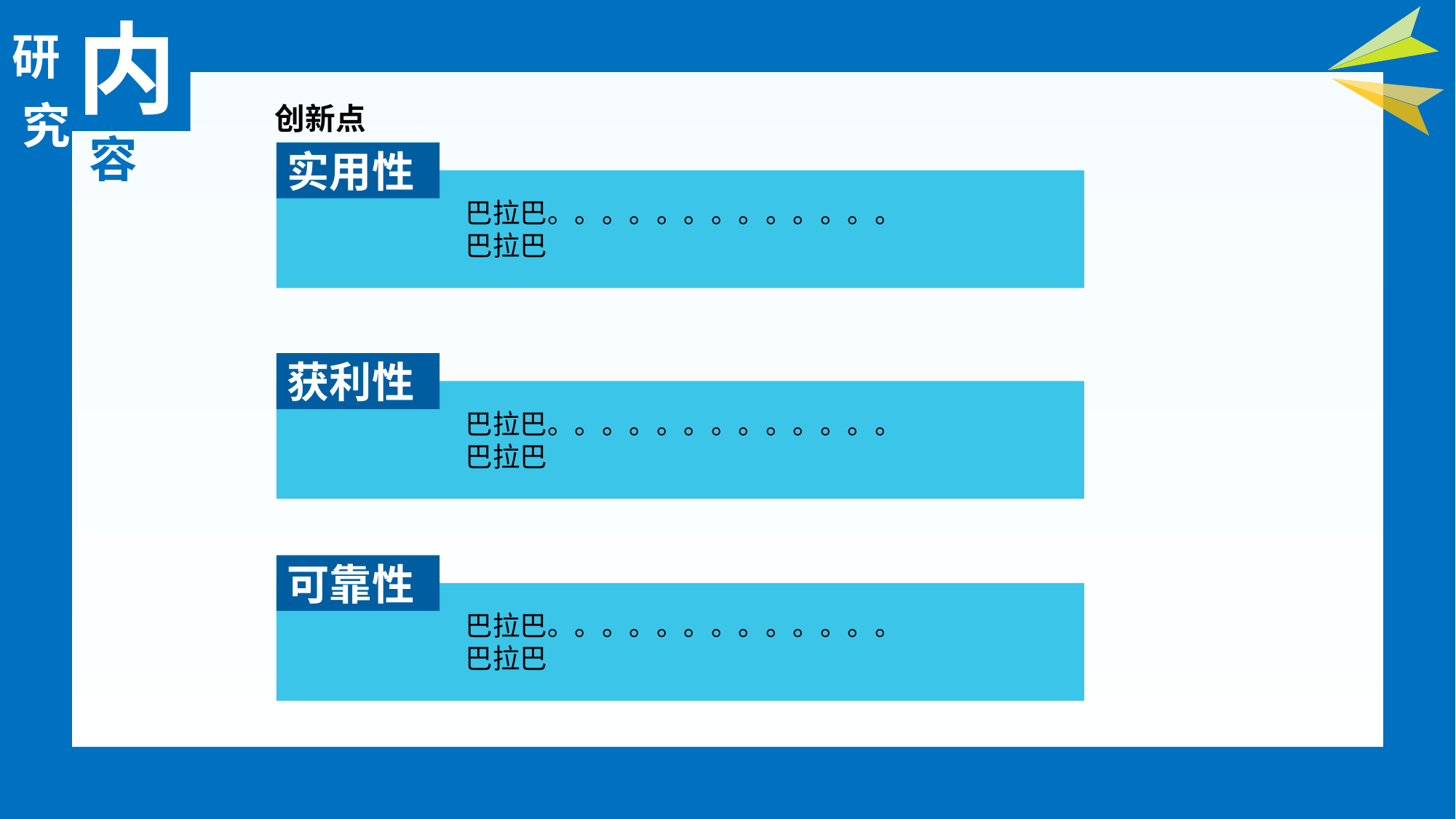

内
研

究
创新点
容
实用性

巴拉巴。。。。。。。。。。。。。
巴拉巴
获利性

巴拉巴。。。。。。。。。。。。。
巴拉巴
可靠性

巴拉巴。。。。。。。。。。。。。
巴拉巴